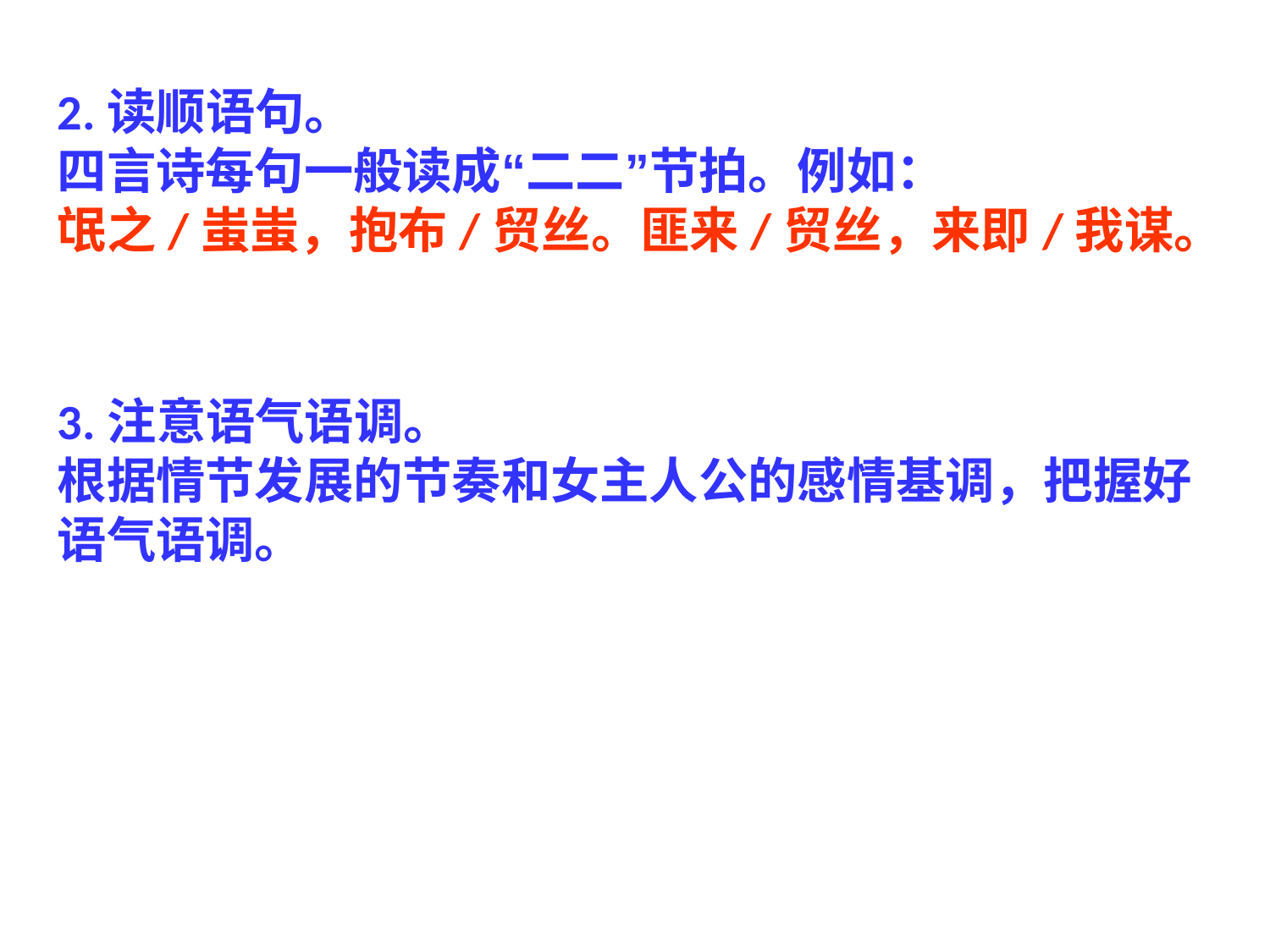

2.读顺语句。
四言诗每句一般读成“二二”节拍。例如：
氓之/蚩蚩，抱布/贸丝。匪来/贸丝，来即/我谋。

3.注意语气语调。
根据情节发展的节奏和女主人公的感情基调，把握好语气语调。